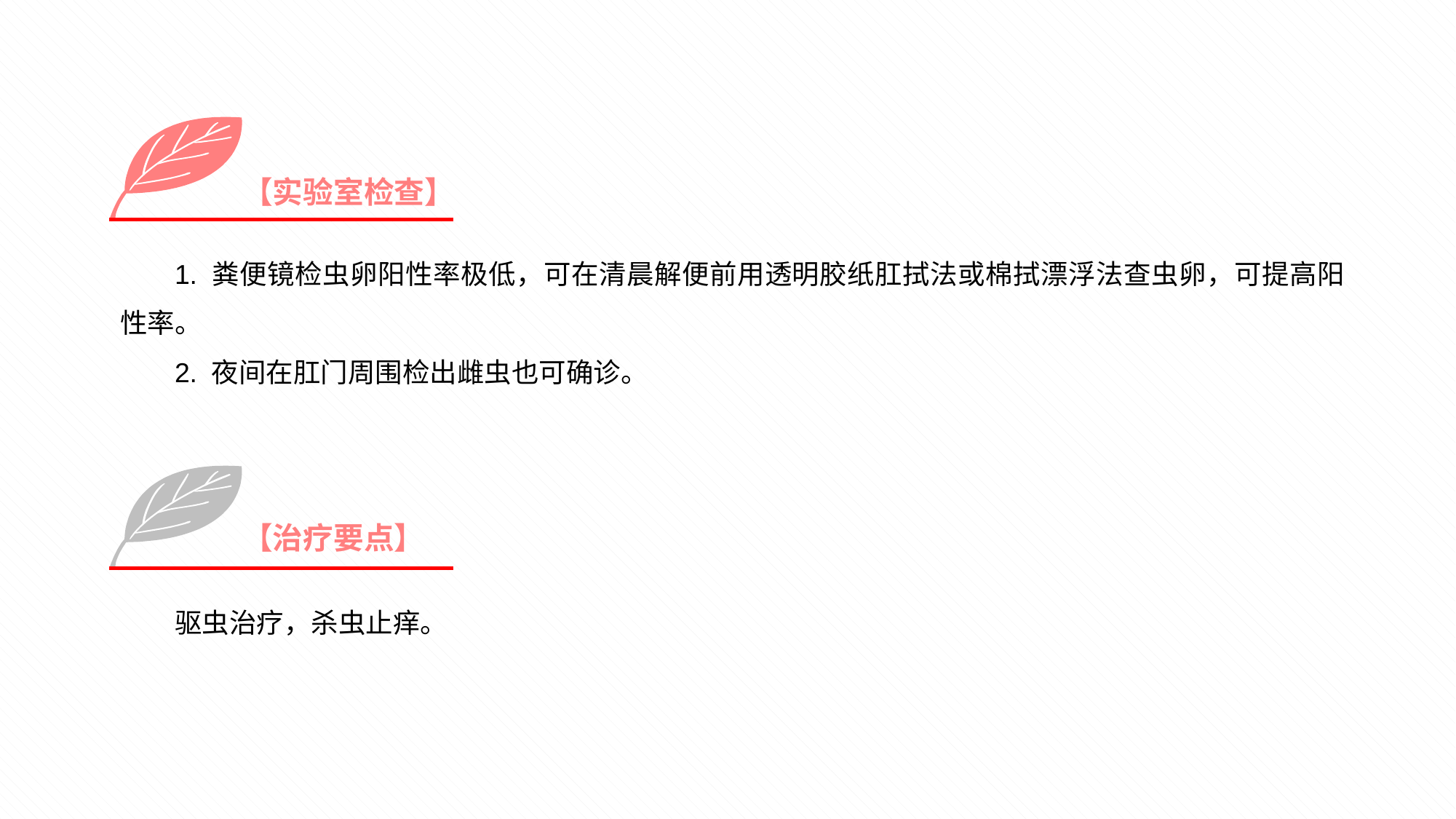

【实验室检查】
1. 粪便镜检虫卵阳性率极低，可在清晨解便前用透明胶纸肛拭法或棉拭漂浮法查虫卵，可提高阳性率。
2. 夜间在肛门周围检出雌虫也可确诊。

【治疗要点】
驱虫治疗，杀虫止痒。